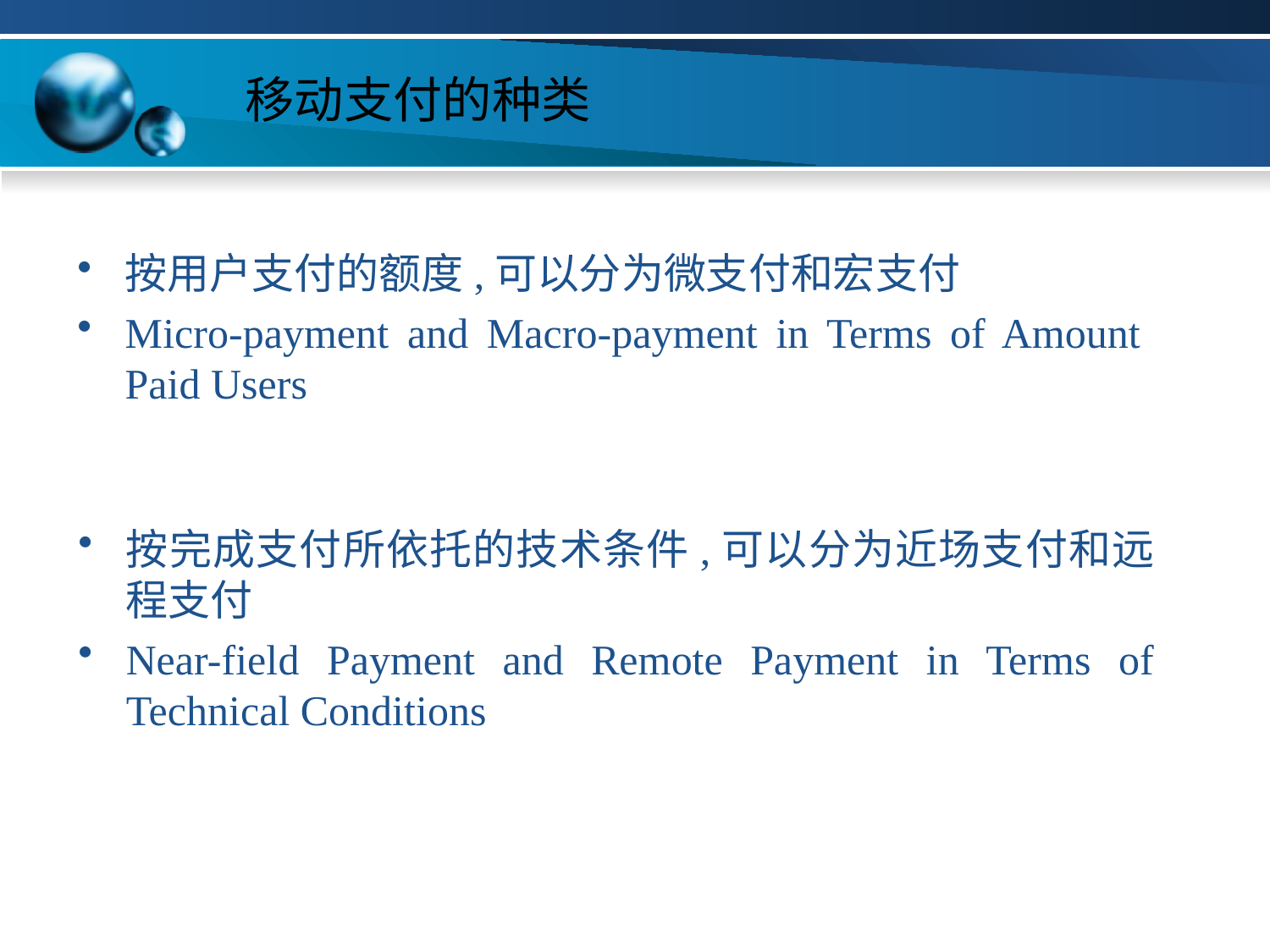

# 移动支付的种类
按用户支付的额度,可以分为微支付和宏支付
Micro-payment and Macro-payment in Terms of Amount Paid Users
按完成支付所依托的技术条件,可以分为近场支付和远程支付
Near-field Payment and Remote Payment in Terms of Technical Conditions